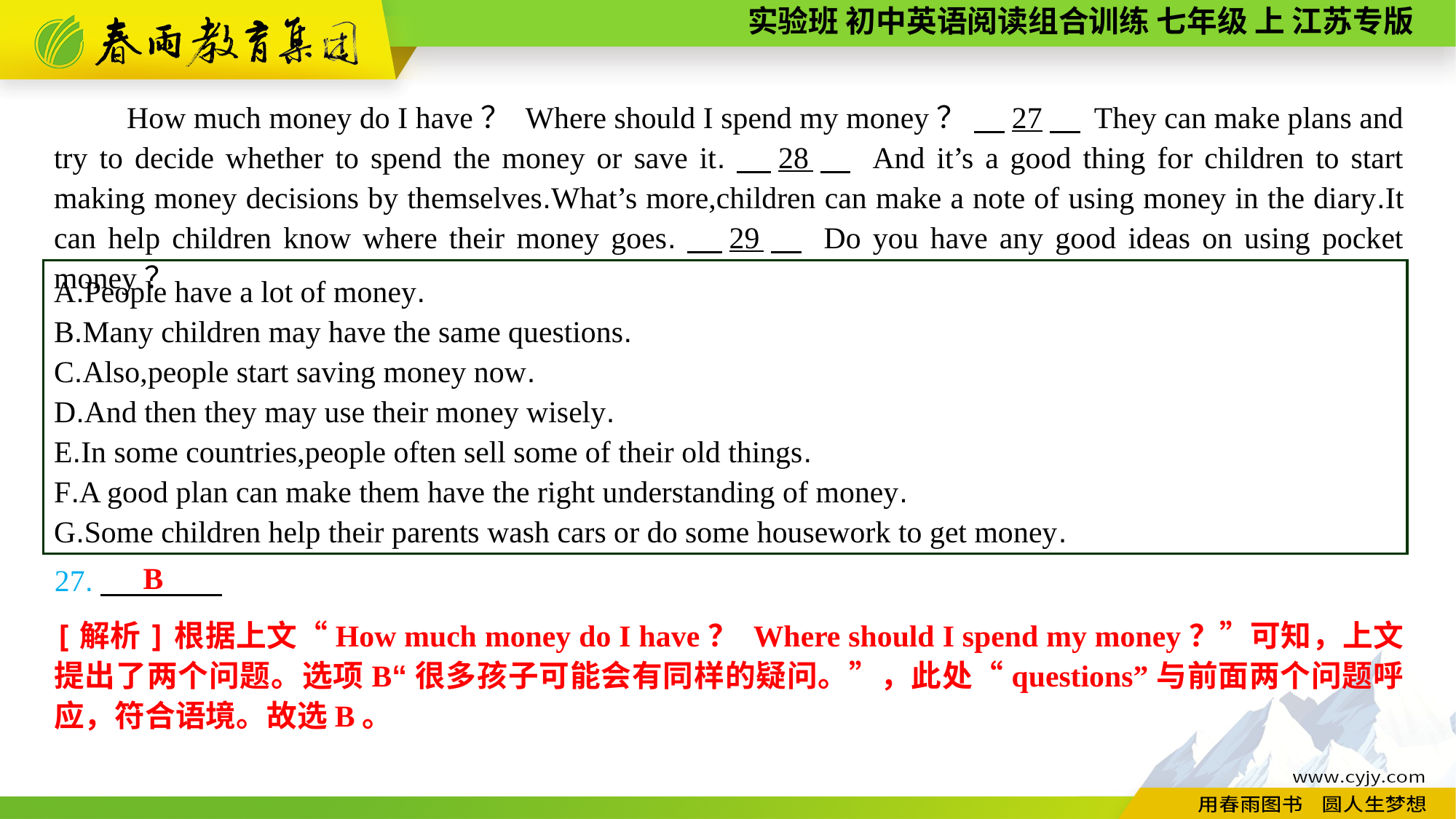

How much money do I have？ Where should I spend my money？ 　27　 They can make plans and try to decide whether to spend the money or save it.　28　 And it’s a good thing for children to start making money decisions by themselves.What’s more,children can make a note of using money in the diary.It can help children know where their money goes.　29　 Do you have any good ideas on using pocket money？

A.People have a lot of money.
B.Many children may have the same questions.
C.Also,people start saving money now.
D.And then they may use their money wisely.
E.In some countries,people often sell some of their old things.
F.A good plan can make them have the right understanding of money.
G.Some children help their parents wash cars or do some housework to get money.
B
27.
[解析]根据上文“How much money do I have？ Where should I spend my money？”可知，上文提出了两个问题。选项B“很多孩子可能会有同样的疑问。”，此处“questions”与前面两个问题呼应，符合语境。故选B。